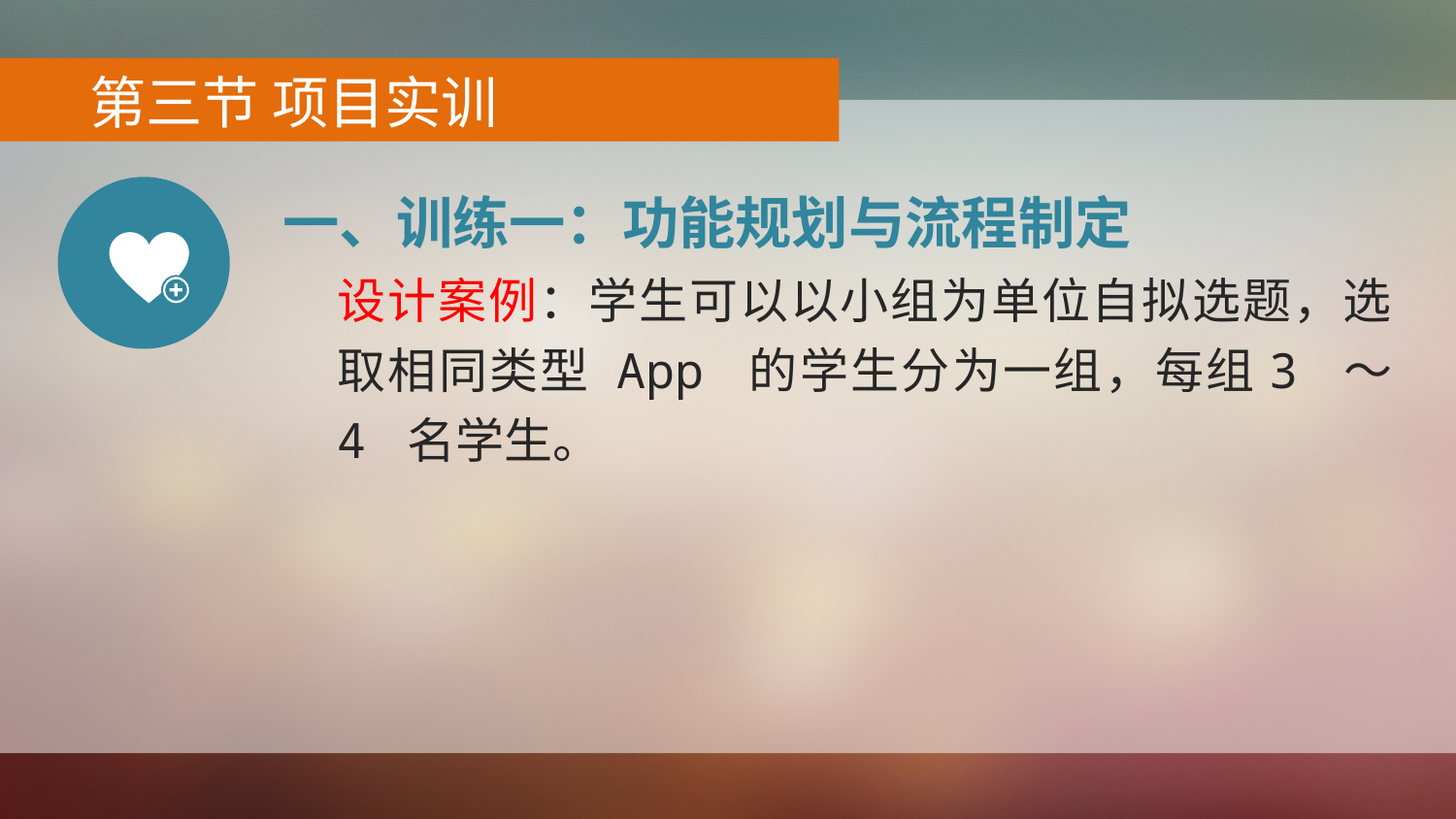

第三节 项目实训

一、训练一：功能规划与流程制定
设计案例：学生可以以小组为单位自拟选题，选取相同类型 App 的学生分为一组，每组3 ～ 4 名学生。